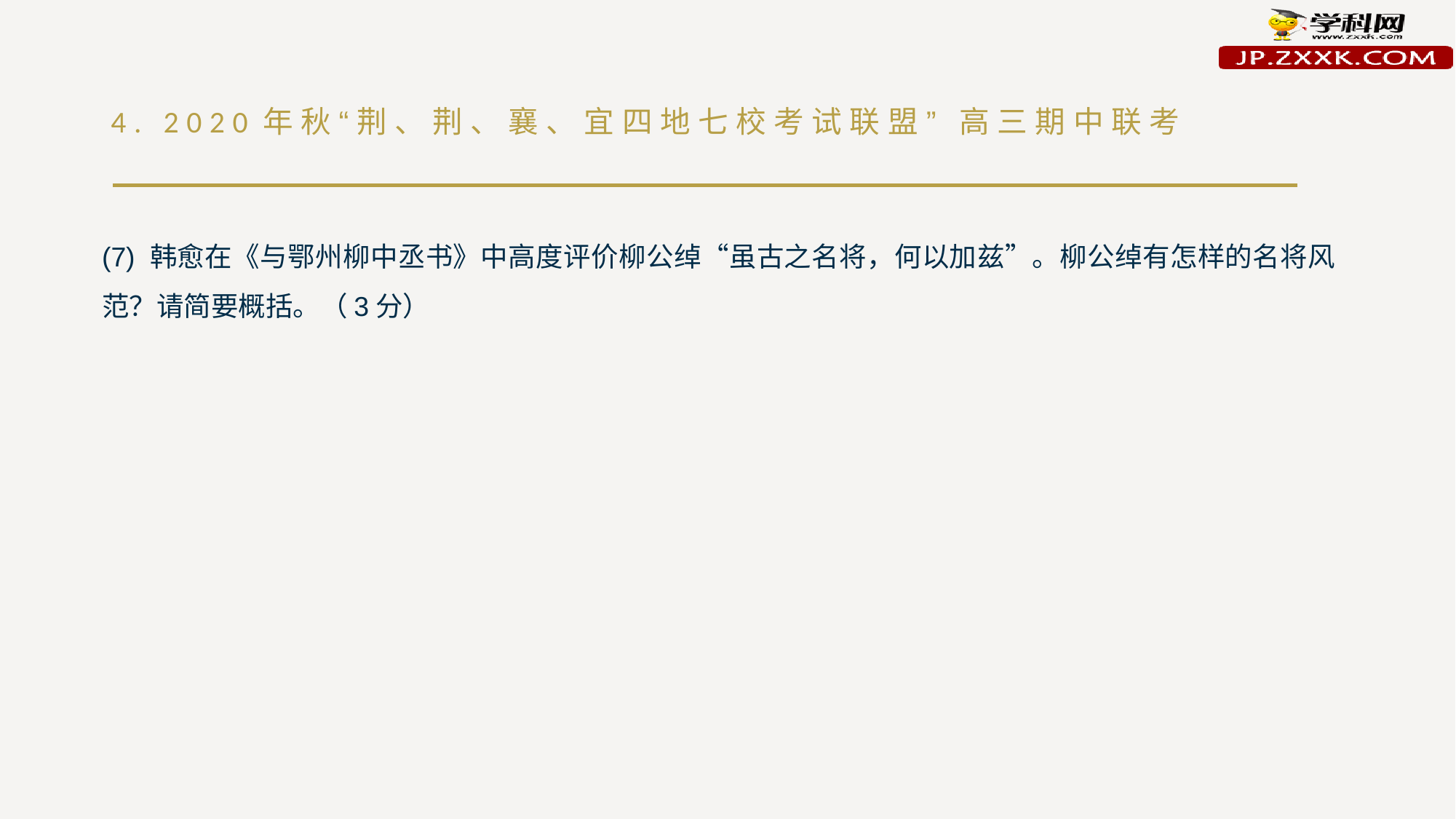

# 4. 2020年秋“荆、荆、襄、宜四地七校考试联盟” 高三期中联考
(7) 韩愈在《与鄂州柳中丞书》中高度评价柳公绰“虽古之名将，何以加兹”。柳公绰有怎样的名将风范？请简要概括。（3分）